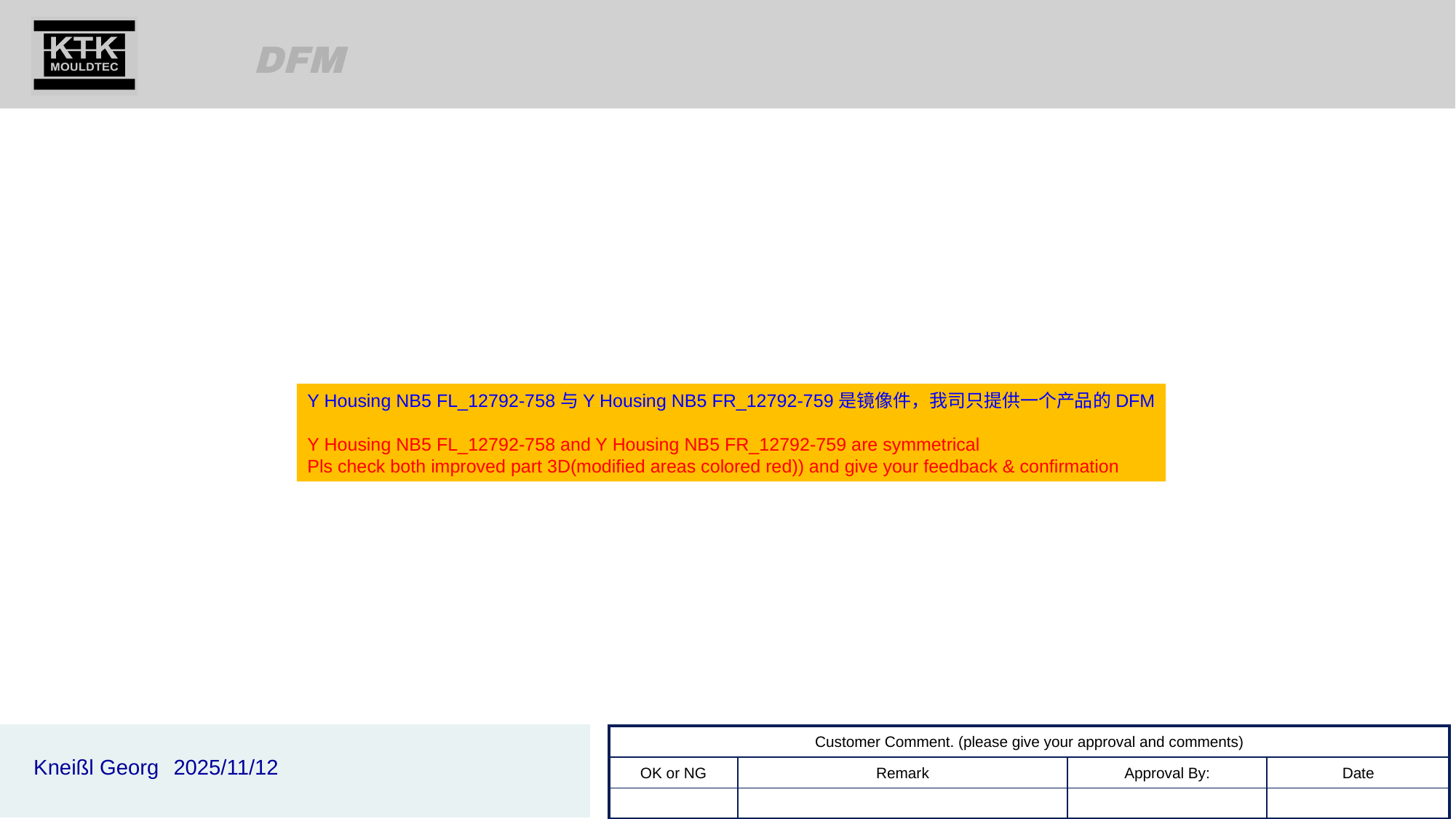

Y Housing NB5 FL_12792-758与Y Housing NB5 FR_12792-759是镜像件，我司只提供一个产品的DFM

Y Housing NB5 FL_12792-758 and Y Housing NB5 FR_12792-759 are symmetrical
Pls check both improved part 3D(modified areas colored red)) and give your feedback & confirmation
2025/11/12